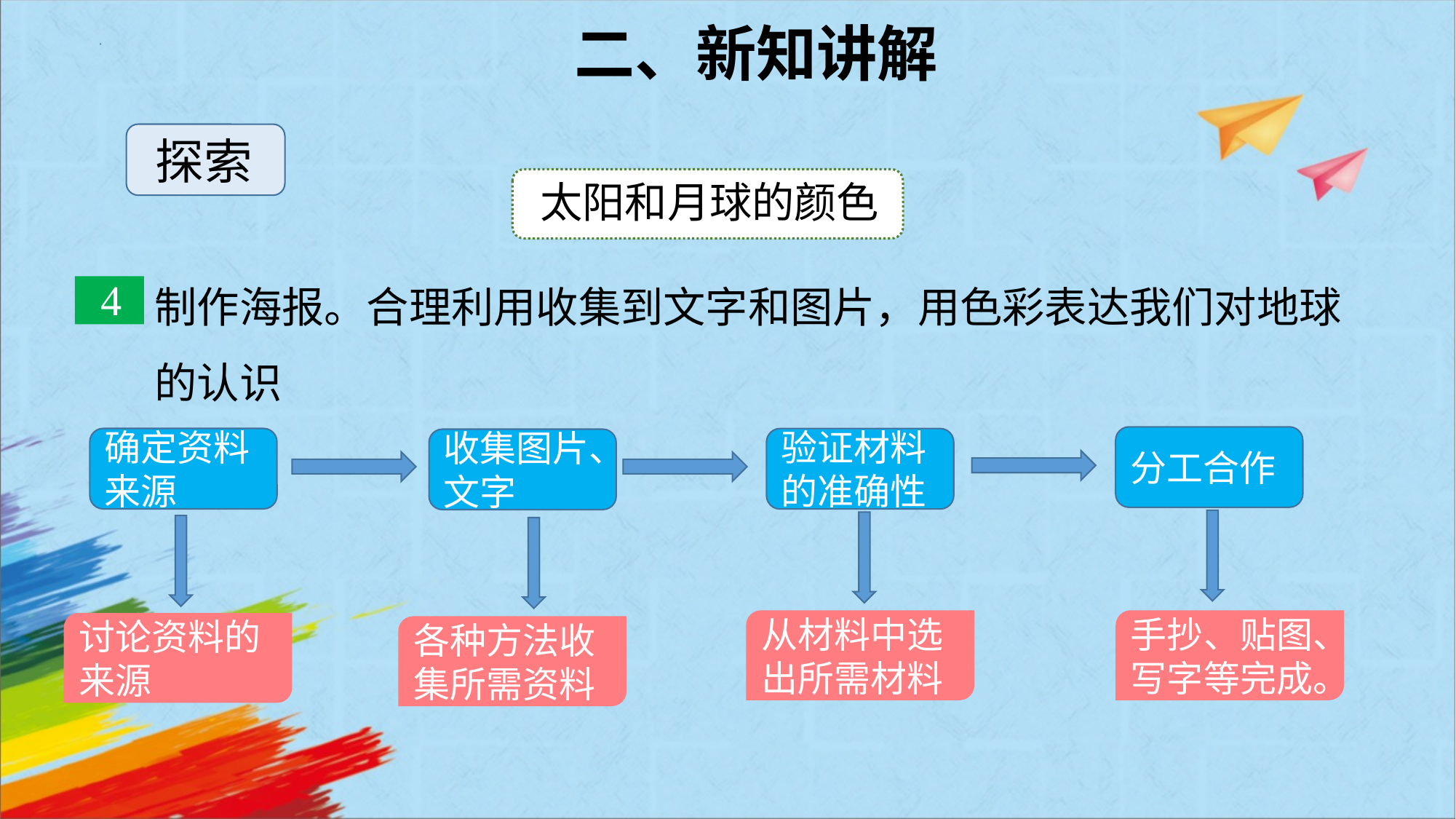

二、新知讲解

探索

太阳和月球的颜色
制作海报。合理利用收集到文字和图片，用色彩表达我们对地球的认识
4

分工合作
确定资料来源
验证材料的准确性
收集图片、文字

手抄、贴图、写字等完成。
从材料中选出所需材料
讨论资料的来源
各种方法收集所需资料